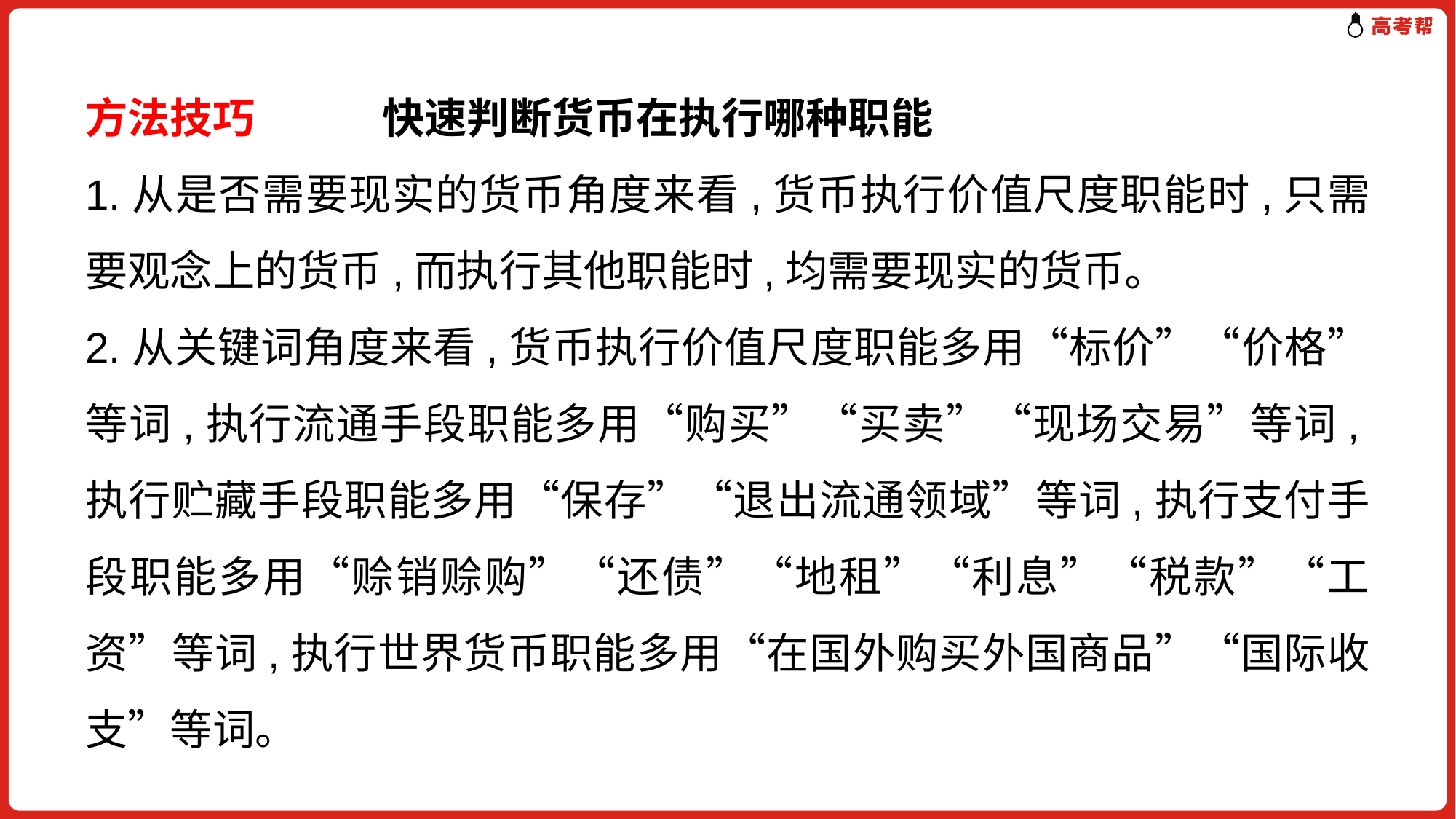

方法技巧　　　快速判断货币在执行哪种职能
1.从是否需要现实的货币角度来看,货币执行价值尺度职能时,只需要观念上的货币,而执行其他职能时,均需要现实的货币。
2.从关键词角度来看,货币执行价值尺度职能多用“标价”“价格”等词,执行流通手段职能多用“购买”“买卖”“现场交易”等词,执行贮藏手段职能多用“保存”“退出流通领域”等词,执行支付手段职能多用“赊销赊购”“还债”“地租”“利息”“税款”“工资”等词,执行世界货币职能多用“在国外购买外国商品”“国际收支”等词。